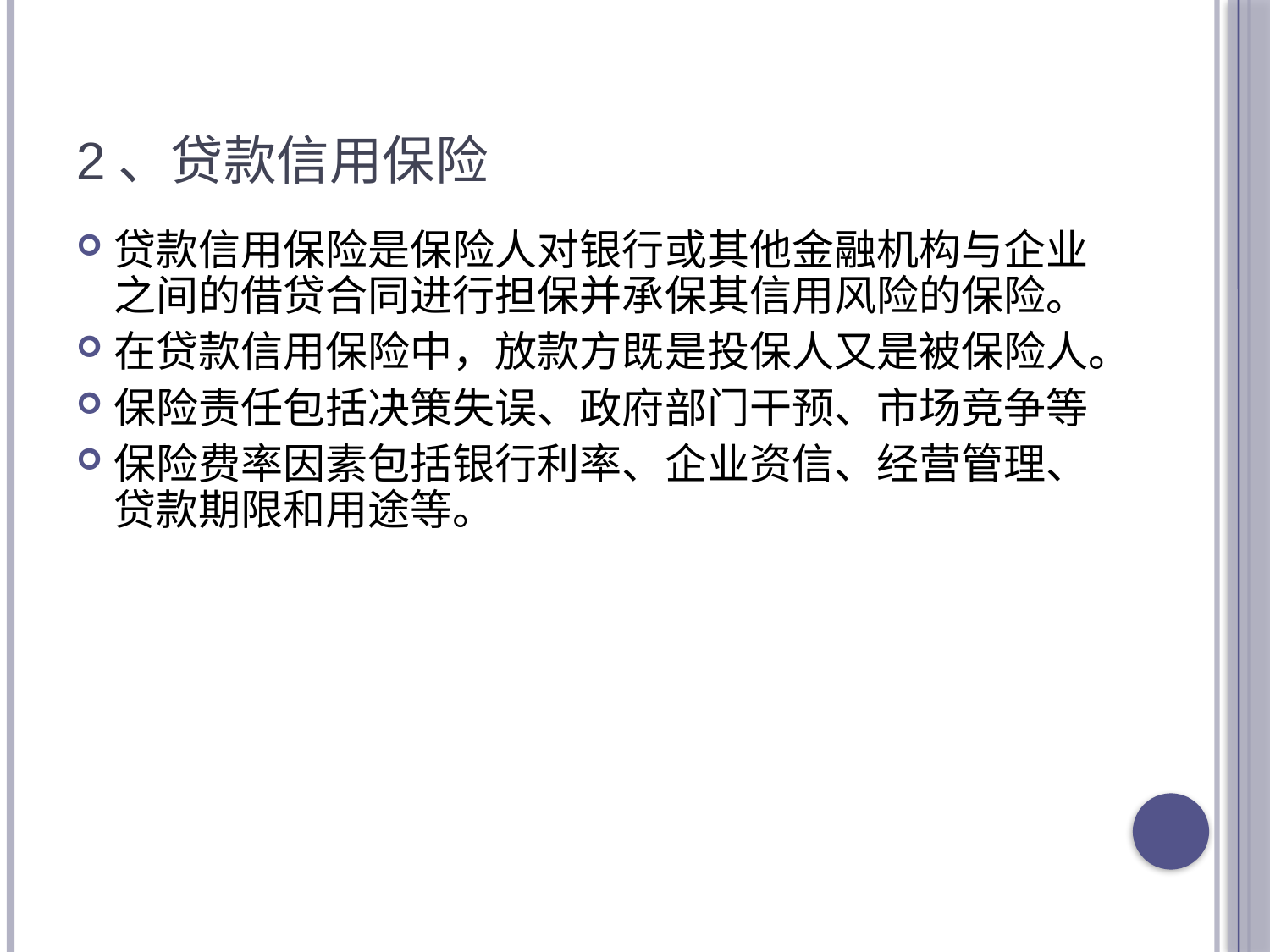

# 2、贷款信用保险
贷款信用保险是保险人对银行或其他金融机构与企业之间的借贷合同进行担保并承保其信用风险的保险。
在贷款信用保险中，放款方既是投保人又是被保险人。
保险责任包括决策失误、政府部门干预、市场竞争等
保险费率因素包括银行利率、企业资信、经营管理、贷款期限和用途等。